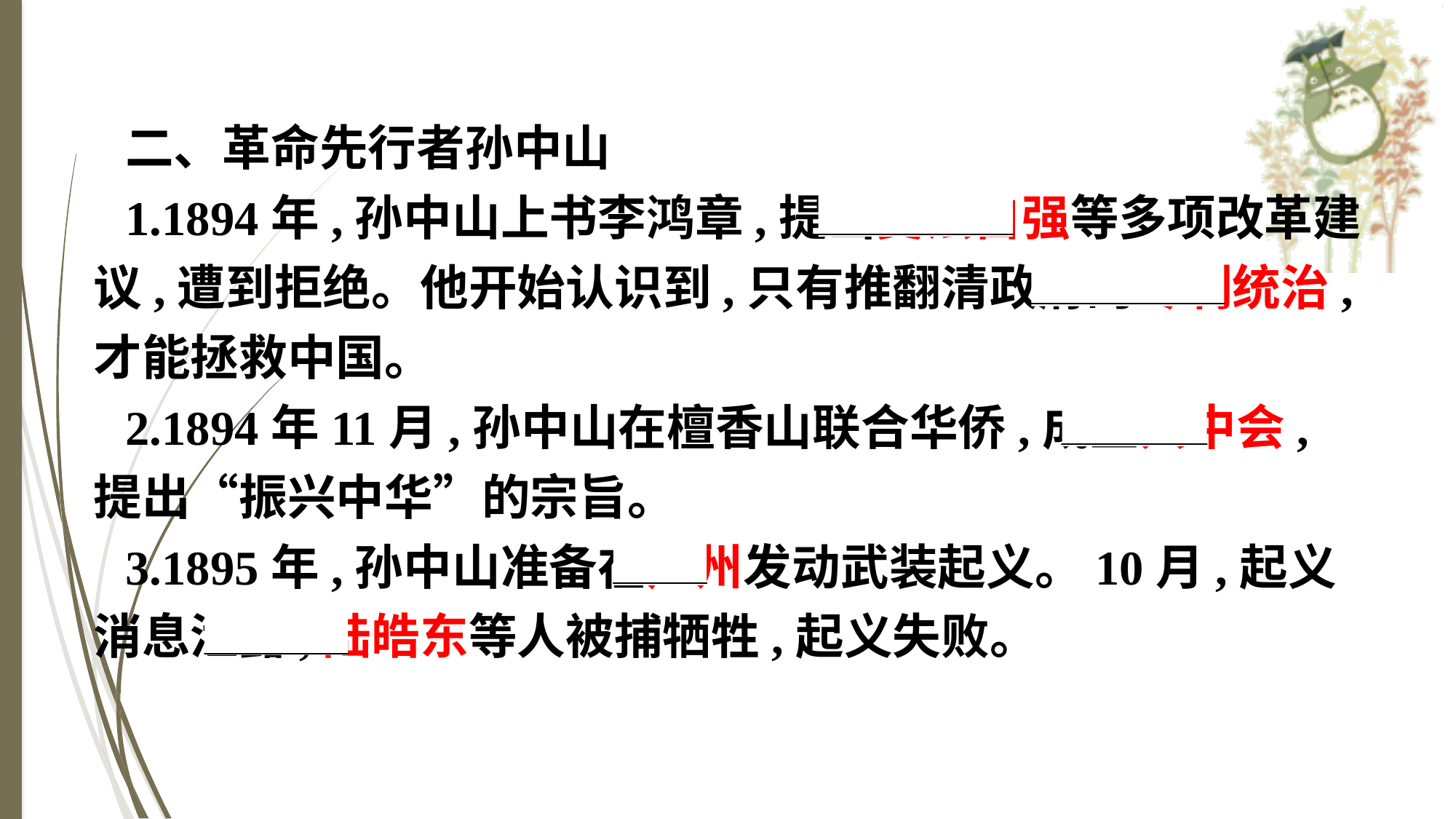

二、革命先行者孙中山
1.1894年,孙中山上书李鸿章,提出变法自强等多项改革建议,遭到拒绝。他开始认识到,只有推翻清政府的专制统治,才能拯救中国。
2.1894年11月,孙中山在檀香山联合华侨,成立兴中会,提出“振兴中华”的宗旨。
3.1895年,孙中山准备在广州发动武装起义。10月,起义消息泄露,陆皓东等人被捕牺牲,起义失败。